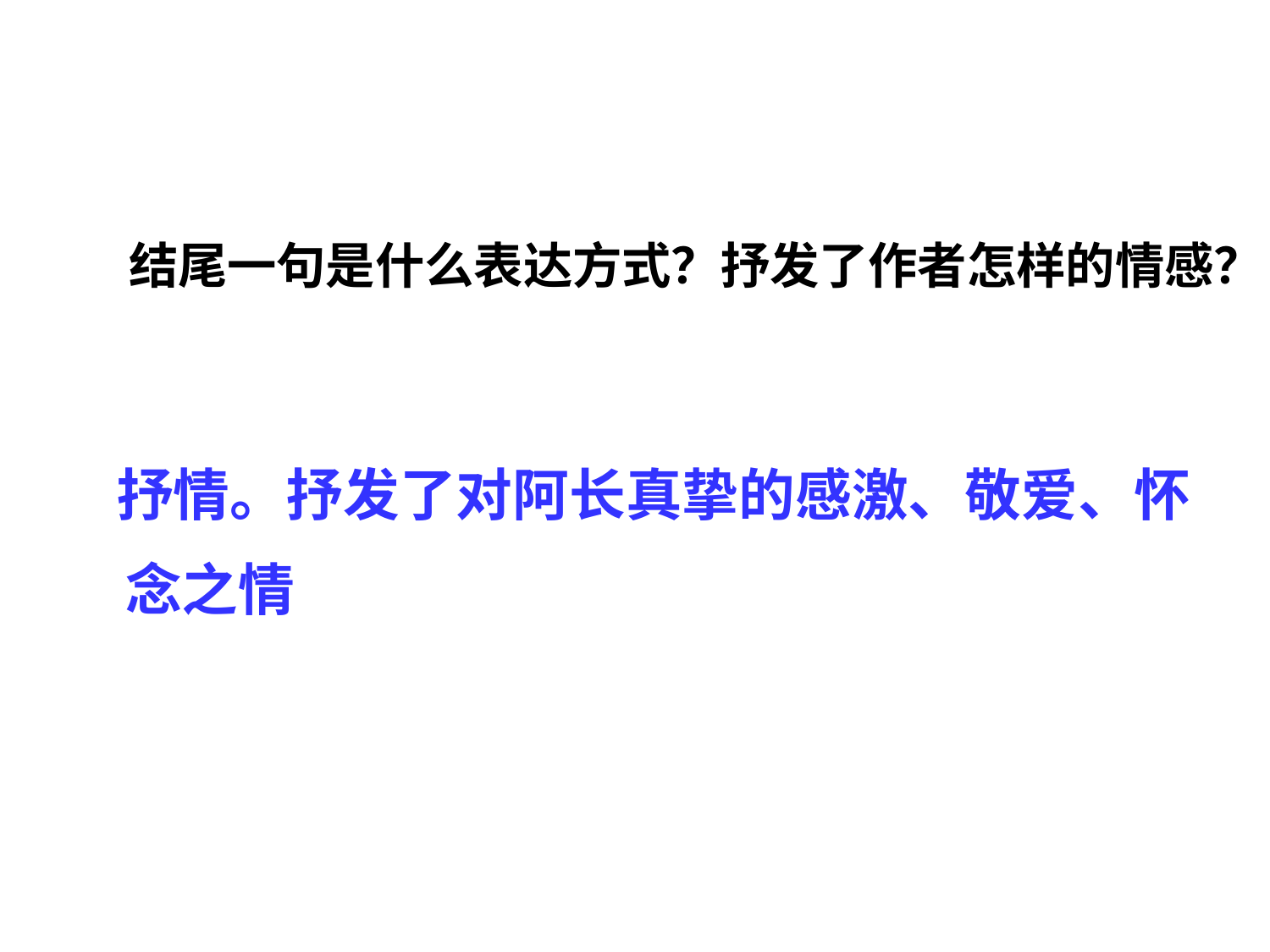

结尾一句是什么表达方式？抒发了作者怎样的情感？
  抒情。抒发了对阿长真挚的感激、敬爱、怀念之情